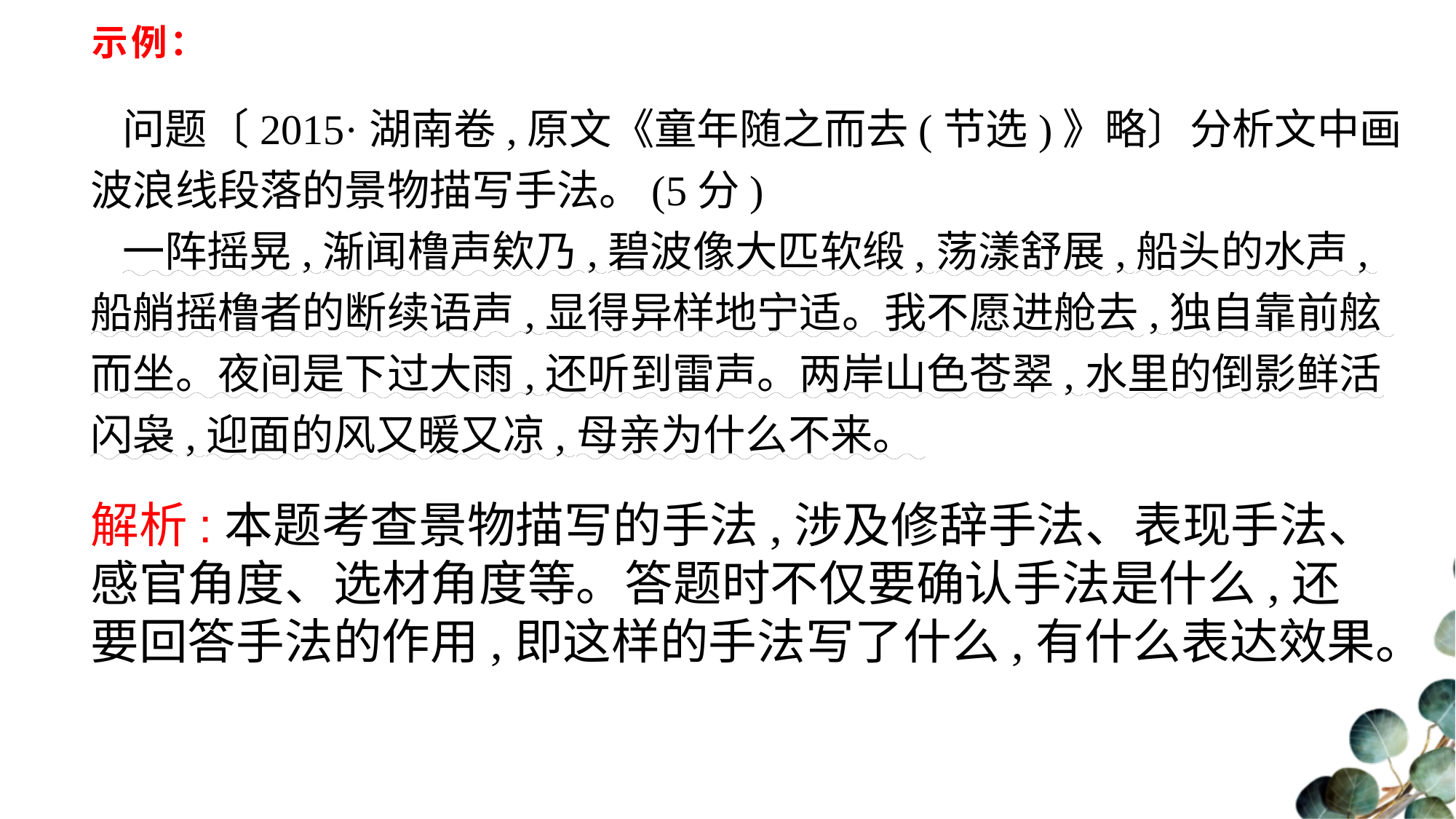

# 示例：
问题〔2015·湖南卷,原文《童年随之而去(节选)》略〕分析文中画波浪线段落的景物描写手法。(5分)
一阵摇晃,渐闻橹声欸乃,碧波像大匹软缎,荡漾舒展,船头的水声,船艄摇橹者的断续语声,显得异样地宁适。我不愿进舱去,独自靠前舷而坐。夜间是下过大雨,还听到雷声。两岸山色苍翠,水里的倒影鲜活闪袅,迎面的风又暖又凉,母亲为什么不来。
解析:本题考查景物描写的手法,涉及修辞手法、表现手法、感官角度、选材角度等。答题时不仅要确认手法是什么,还要回答手法的作用,即这样的手法写了什么,有什么表达效果。